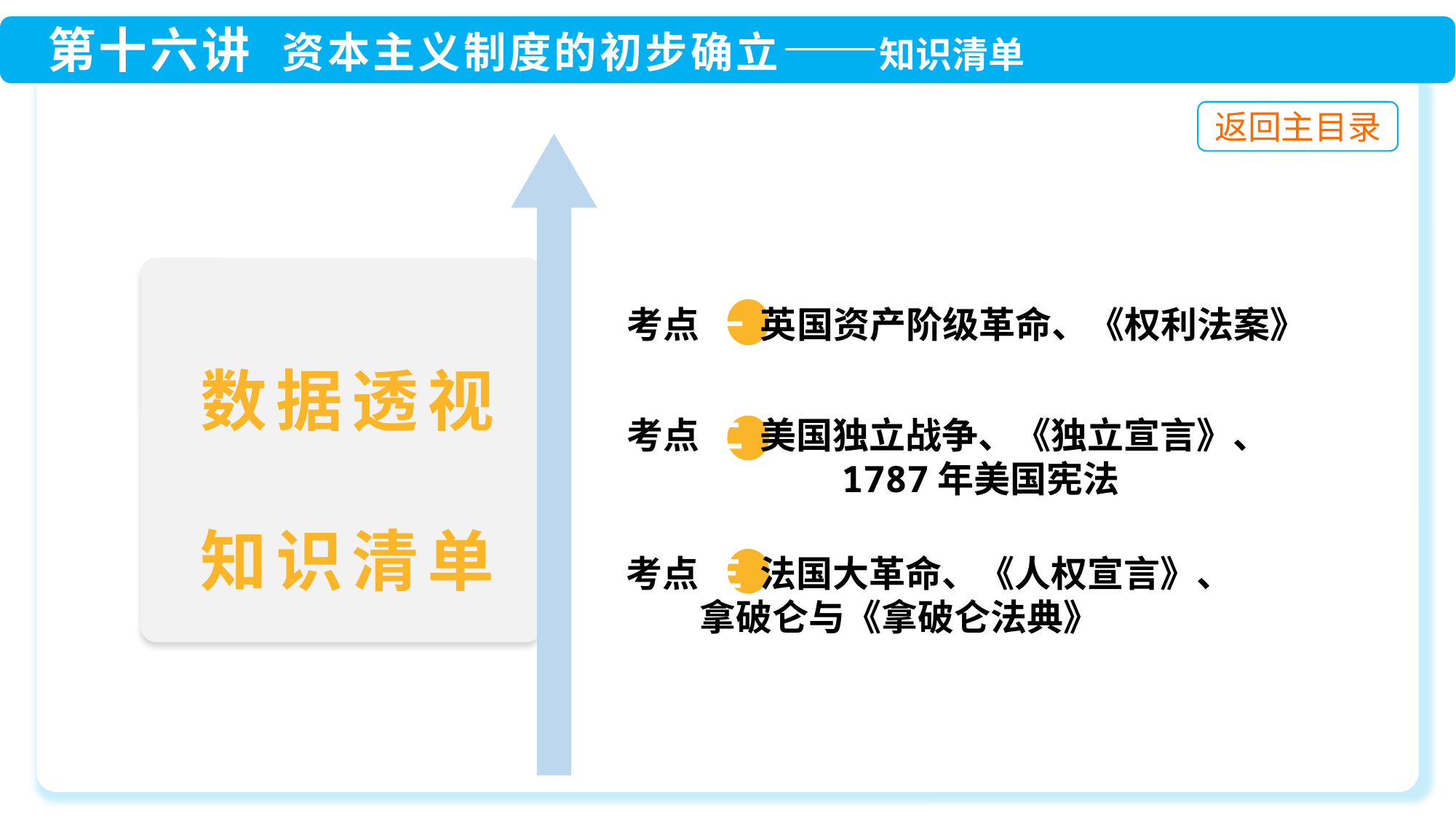

数据透视
知识清单
  考点 一  英国资产阶级革命、《权利法案》
  考点 三  法国大革命、《人权宣言》、
           拿破仑与《拿破仑法典》
  考点 二  美国独立战争、《独立宣言》、
           1787年美国宪法